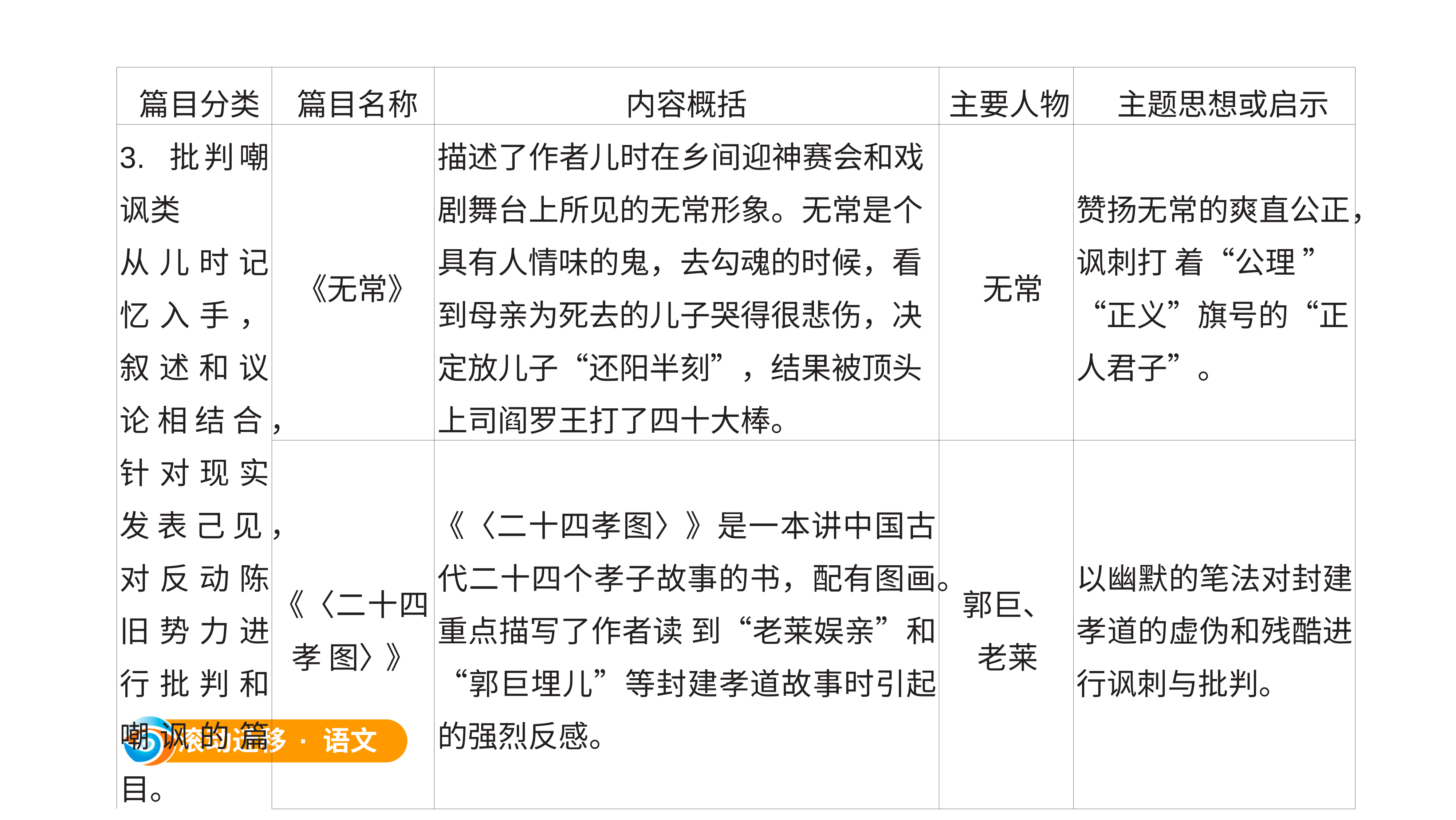

| 篇目分类 | 篇目名称 | 内容概括 | 主要人物 | 主题思想或启示 |
| --- | --- | --- | --- | --- |
| 3. 批判嘲讽类 从儿时记忆入手，叙述和议论相结合，针对现实发表己见，对反动陈旧势力进行批判和嘲讽的篇目。 | 《无常》 | 描述了作者儿时在乡间迎神赛会和戏剧舞台上所见的无常形象。无常是个具有人情味的鬼，去勾魂的时候，看到母亲为死去的儿子哭得很悲伤，决定放儿子“还阳半刻”，结果被顶头上司阎罗王打了四十大棒。 | 无常 | 赞扬无常的爽直公正，讽刺打 着“公理 ”“正义”旗号的“正人君子”。 |
|  | 《〈二十四孝 图〉》 | 《〈二十四孝图〉》是一本讲中国古代二十四个孝子故事的书，配有图画。重点描写了作者读 到“老莱娱亲”和“郭巨埋儿”等封建孝道故事时引起的强烈反感。 | 郭巨、 老莱 | 以幽默的笔法对封建孝道的虚伪和残酷进行讽刺与批判。 |